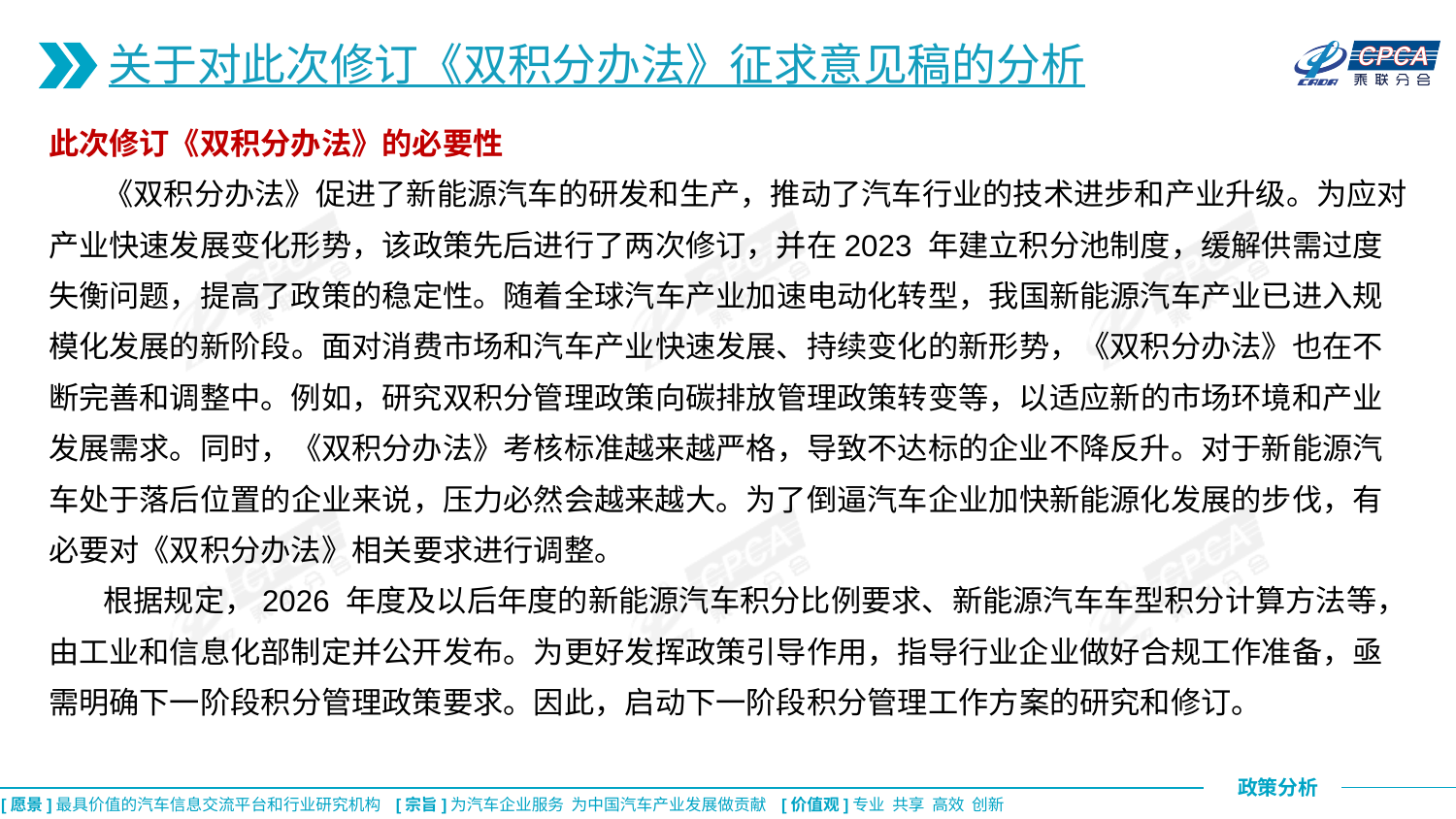

关于对此次修订《双积分办法》征求意见稿的分析
此次修订《双积分办法》的必要性
       《双积分办法》促进了新能源汽车的研发和生产，推动了汽车行业的技术进步和产业升级。为应对产业快速发展变化形势，该政策先后进行了两次修订，并在2023 年建立积分池制度，缓解供需过度失衡问题，提高了政策的稳定性。随着全球汽车产业加速电动化转型，我国新能源汽车产业已进入规模化发展的新阶段。面对消费市场和汽车产业快速发展、持续变化的新形势，《双积分办法》也在不断完善和调整中。例如，研究双积分管理政策向碳排放管理政策转变等，以适应新的市场环境和产业发展需求。同时，《双积分办法》考核标准越来越严格，导致不达标的企业不降反升。对于新能源汽车处于落后位置的企业来说，压力必然会越来越大。为了倒逼汽车企业加快新能源化发展的步伐，有必要对《双积分办法》相关要求进行调整。
       根据规定，2026 年度及以后年度的新能源汽车积分比例要求、新能源汽车车型积分计算方法等，由工业和信息化部制定并公开发布。为更好发挥政策引导作用，指导行业企业做好合规工作准备，亟需明确下一阶段积分管理政策要求。因此，启动下一阶段积分管理工作方案的研究和修订。